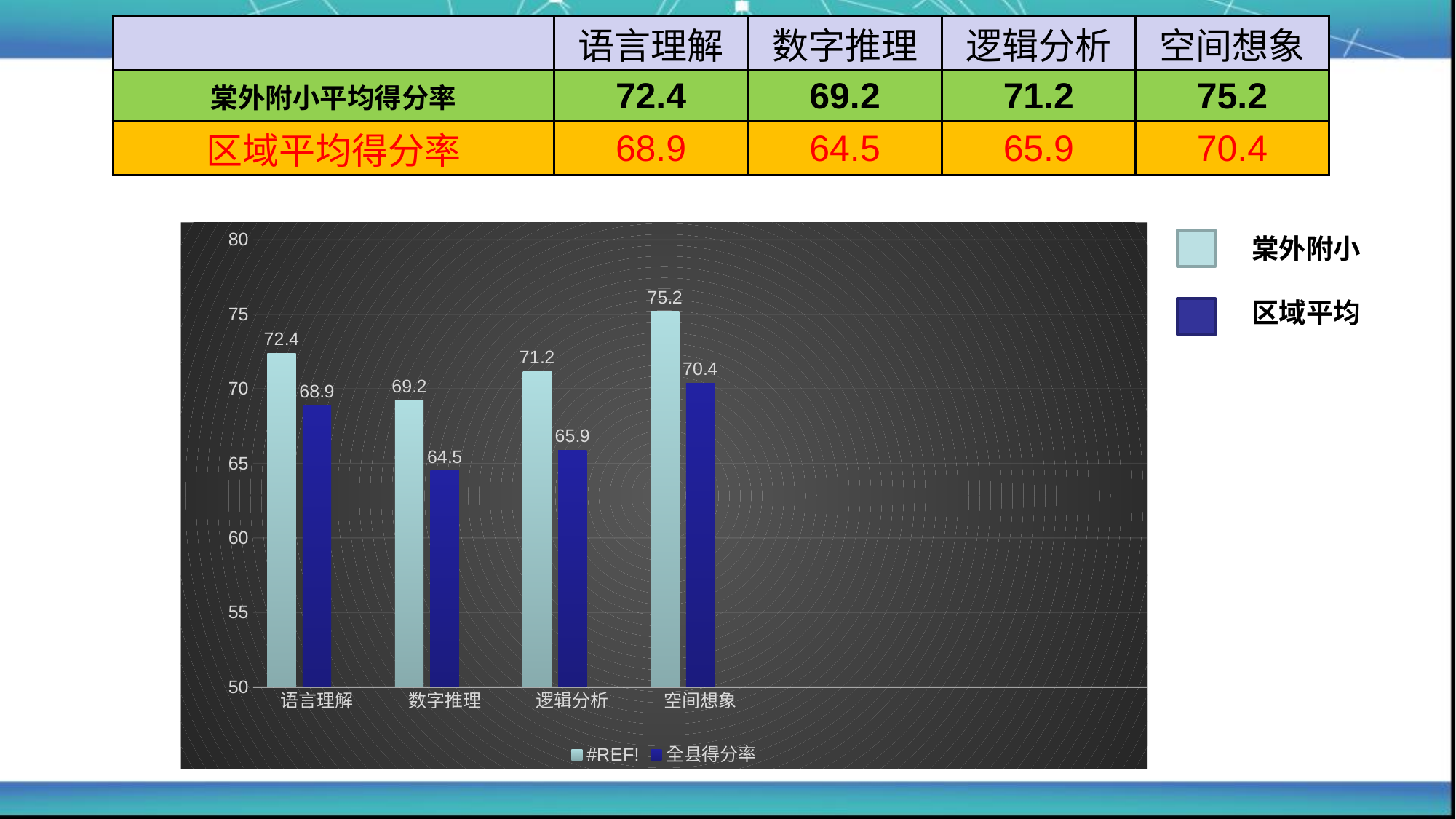

|  | 语言理解 | 数字推理 | 逻辑分析 | 空间想象 |
| --- | --- | --- | --- | --- |
| 棠外附小平均得分率 | 72.4 | 69.2 | 71.2 | 75.2 |
| 区域平均得分率 | 68.9 | 64.5 | 65.9 | 70.4 |

### Chart

| Category | #REF! | 全县得分率 | 列1 |
|---|---|---|---|
| 语言理解 | 72.4 | 68.9 | None |
| 数字推理 | 69.2 | 64.5 | None |
| 逻辑分析 | 71.2 | 65.9 | None |
| 空间想象 | 75.2 | 70.4 | None |
棠外附小

区域平均